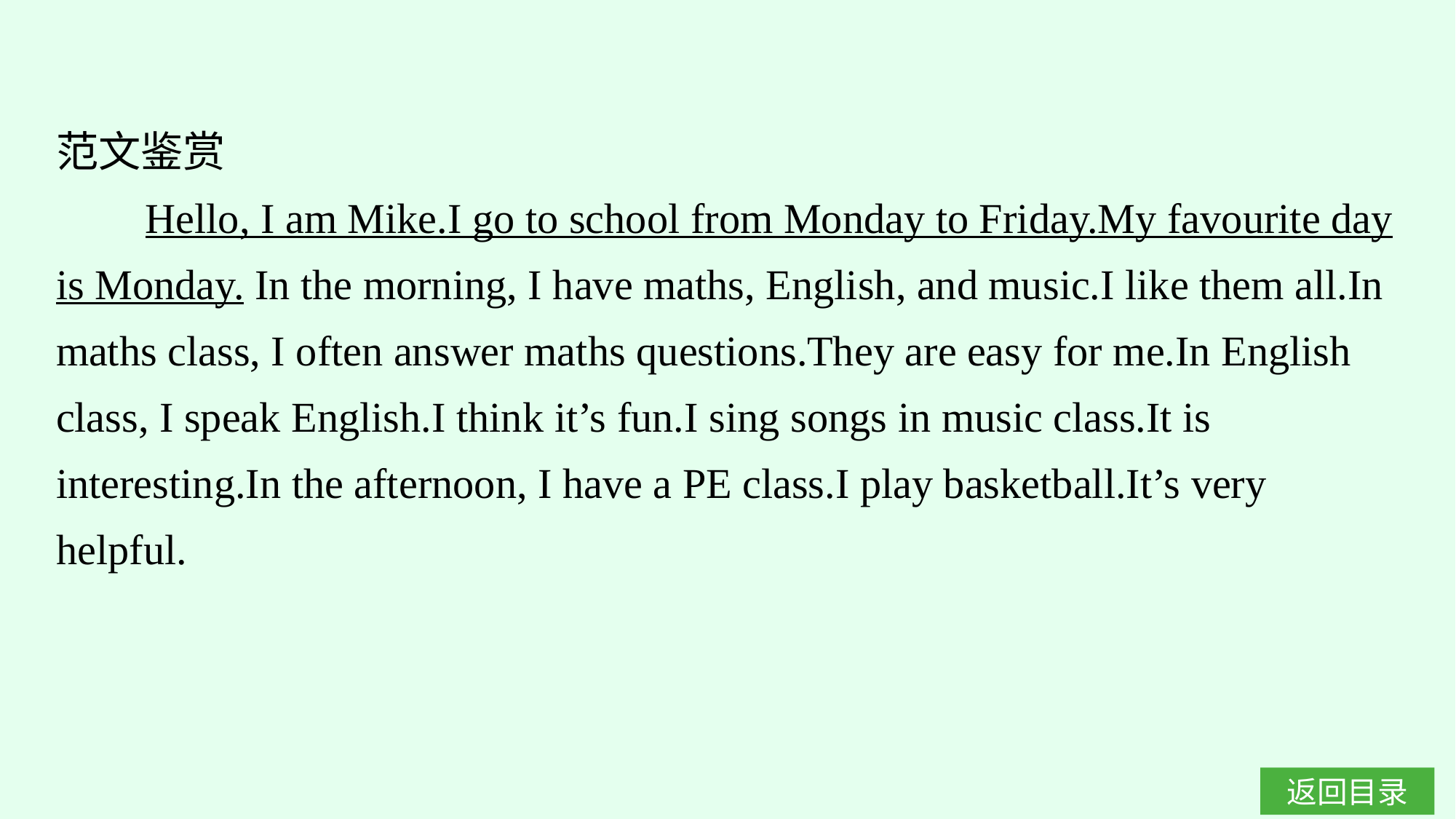

范文鉴赏
     Hello, I am Mike.I go to school from Monday to Friday.My favourite day is Monday. In the morning, I have maths, English, and music.I like them all.In maths class, I often answer maths questions.They are easy for me.In English class, I speak English.I think it’s fun.I sing songs in music class.It is interesting.In the afternoon, I have a PE class.I play basketball.It’s very helpful.